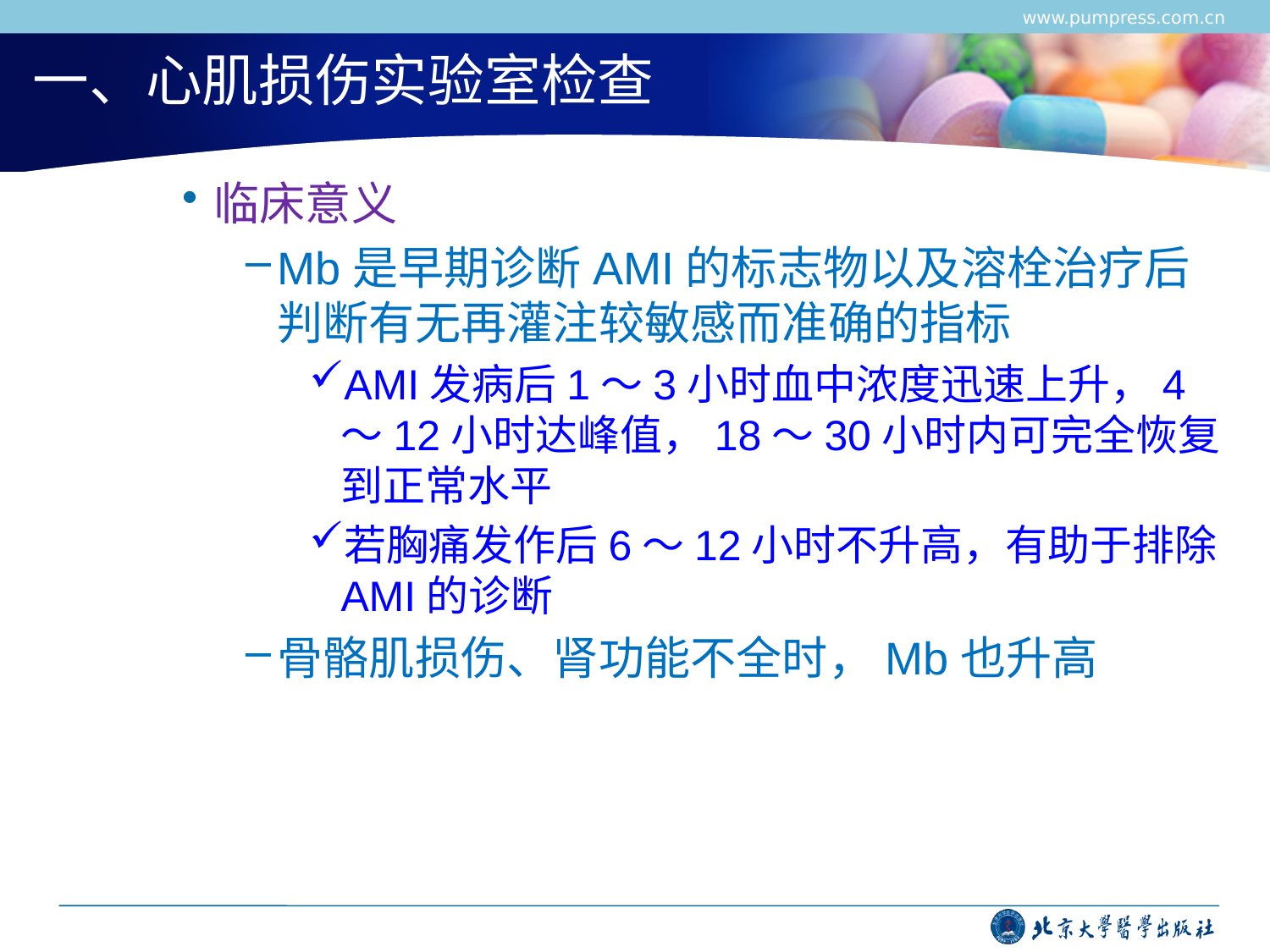

www.pumpress.com.cn
# 一、心肌损伤实验室检查
临床意义
Mb是早期诊断AMI的标志物以及溶栓治疗后判断有无再灌注较敏感而准确的指标
AMI发病后1～3小时血中浓度迅速上升，4～12小时达峰值，18～30小时内可完全恢复到正常水平
若胸痛发作后6～12小时不升高，有助于排除AMI的诊断
骨骼肌损伤、肾功能不全时，Mb也升高